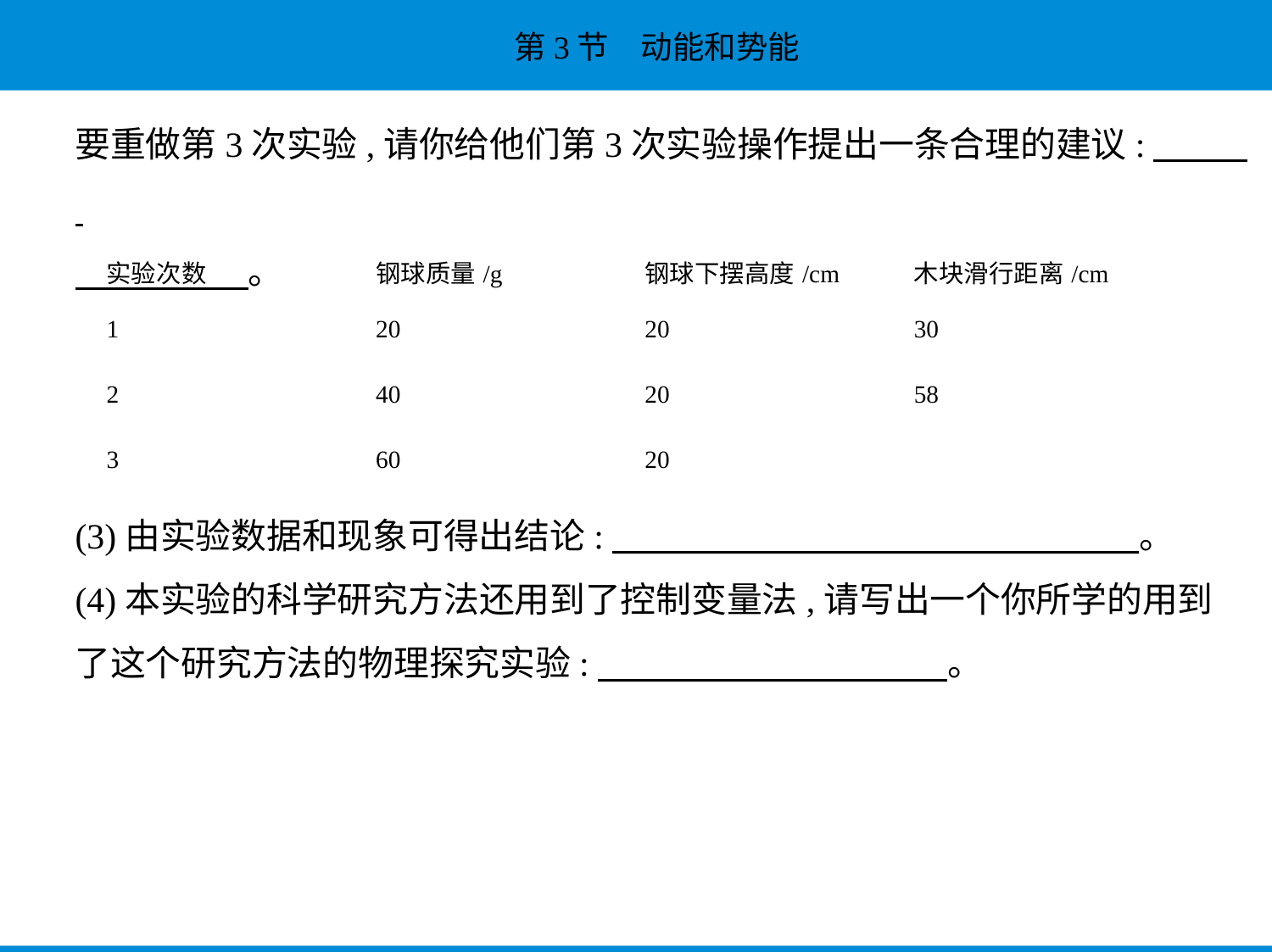

要重做第3次实验,请你给他们第3次实验操作提出一条合理的建议:　　    
　　　　    。
| 实验次数 | 钢球质量/g | 钢球下摆高度/cm | 木块滑行距离/cm |
| --- | --- | --- | --- |
| 1 | 20 | 20 | 30 |
| 2 | 40 | 20 | 58 |
| 3 | 60 | 20 |  |
(3)由实验数据和现象可得出结论:　　　　　　　　　　　　　　    。
(4)本实验的科学研究方法还用到了控制变量法,请写出一个你所学的用到
了这个研究方法的物理探究实验:　　　　　　　　　    。